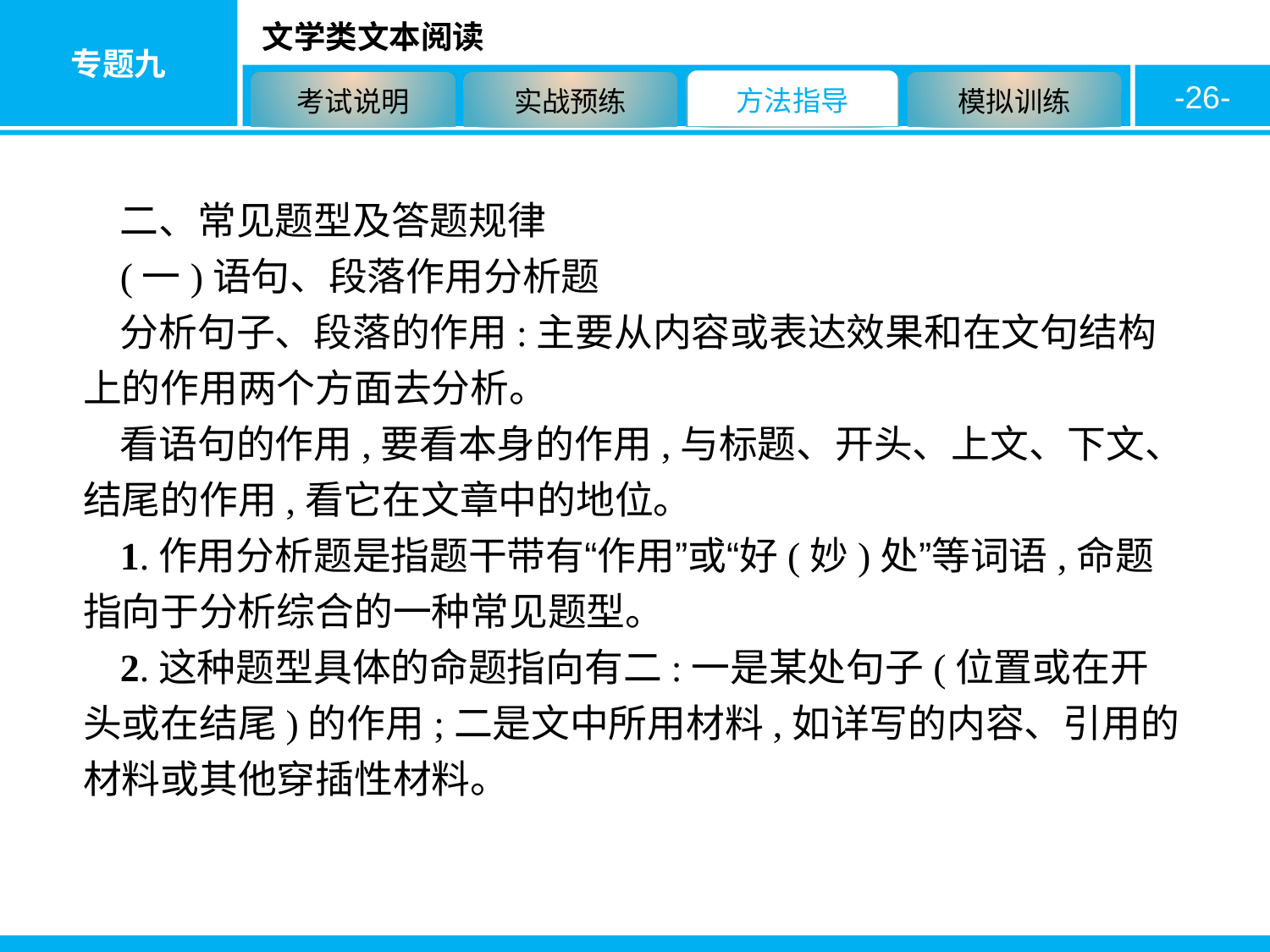

-26-
二、常见题型及答题规律
(一)语句、段落作用分析题
分析句子、段落的作用:主要从内容或表达效果和在文句结构上的作用两个方面去分析。
看语句的作用,要看本身的作用,与标题、开头、上文、下文、结尾的作用,看它在文章中的地位。
1.作用分析题是指题干带有“作用”或“好(妙)处”等词语,命题指向于分析综合的一种常见题型。
2.这种题型具体的命题指向有二:一是某处句子(位置或在开头或在结尾)的作用;二是文中所用材料,如详写的内容、引用的材料或其他穿插性材料。